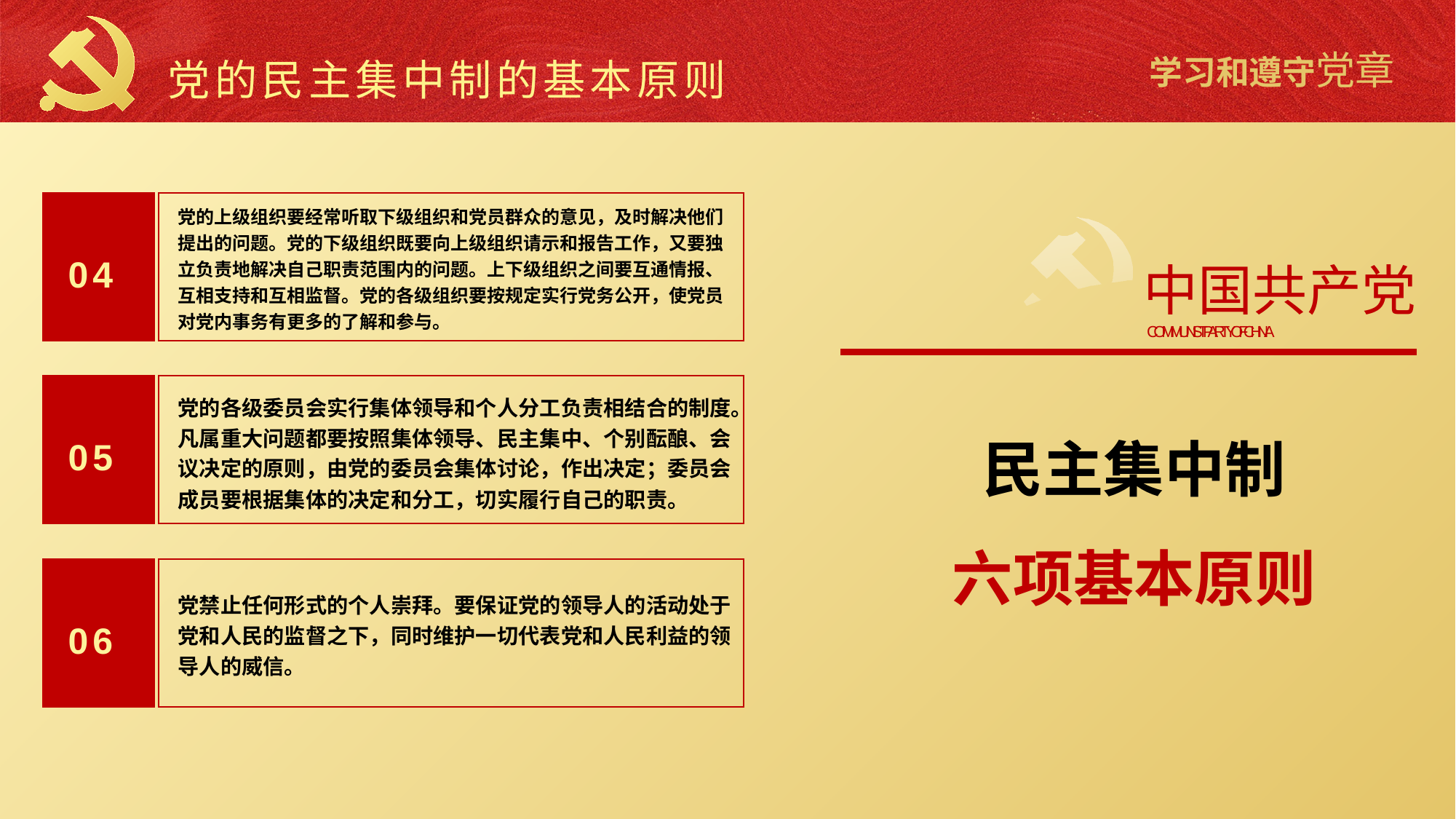

党的民主集中制的基本原则

党的上级组织要经常听取下级组织和党员群众的意见，及时解决他们提出的问题。党的下级组织既要向上级组织请示和报告工作，又要独立负责地解决自己职责范围内的问题。上下级组织之间要互通情报、互相支持和互相监督。党的各级组织要按规定实行党务公开，使党员对党内事务有更多的了解和参与。
04

中国共产党
COMMUNIST PARTY OF CHINA

党的各级委员会实行集体领导和个人分工负责相结合的制度。凡属重大问题都要按照集体领导、民主集中、个别酝酿、会议决定的原则，由党的委员会集体讨论，作出决定；委员会成员要根据集体的决定和分工，切实履行自己的职责。
05
民主集中制
六项基本原则

党禁止任何形式的个人崇拜。要保证党的领导人的活动处于党和人民的监督之下，同时维护一切代表党和人民利益的领导人的威信。
06